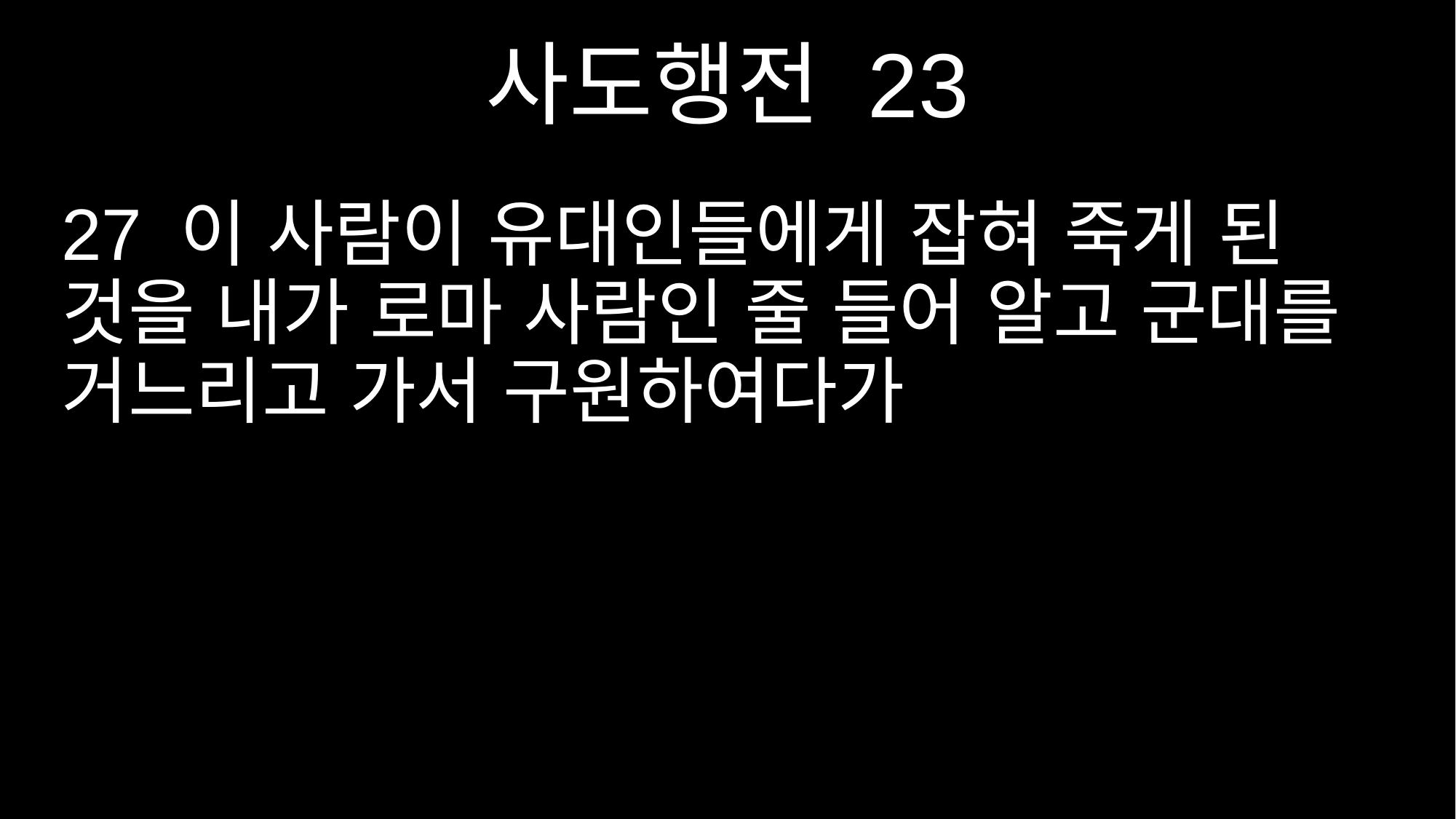

사도행전 23
27 이 사람이 유대인들에게 잡혀 죽게 된 것을 내가 로마 사람인 줄 들어 알고 군대를 거느리고 가서 구원하여다가